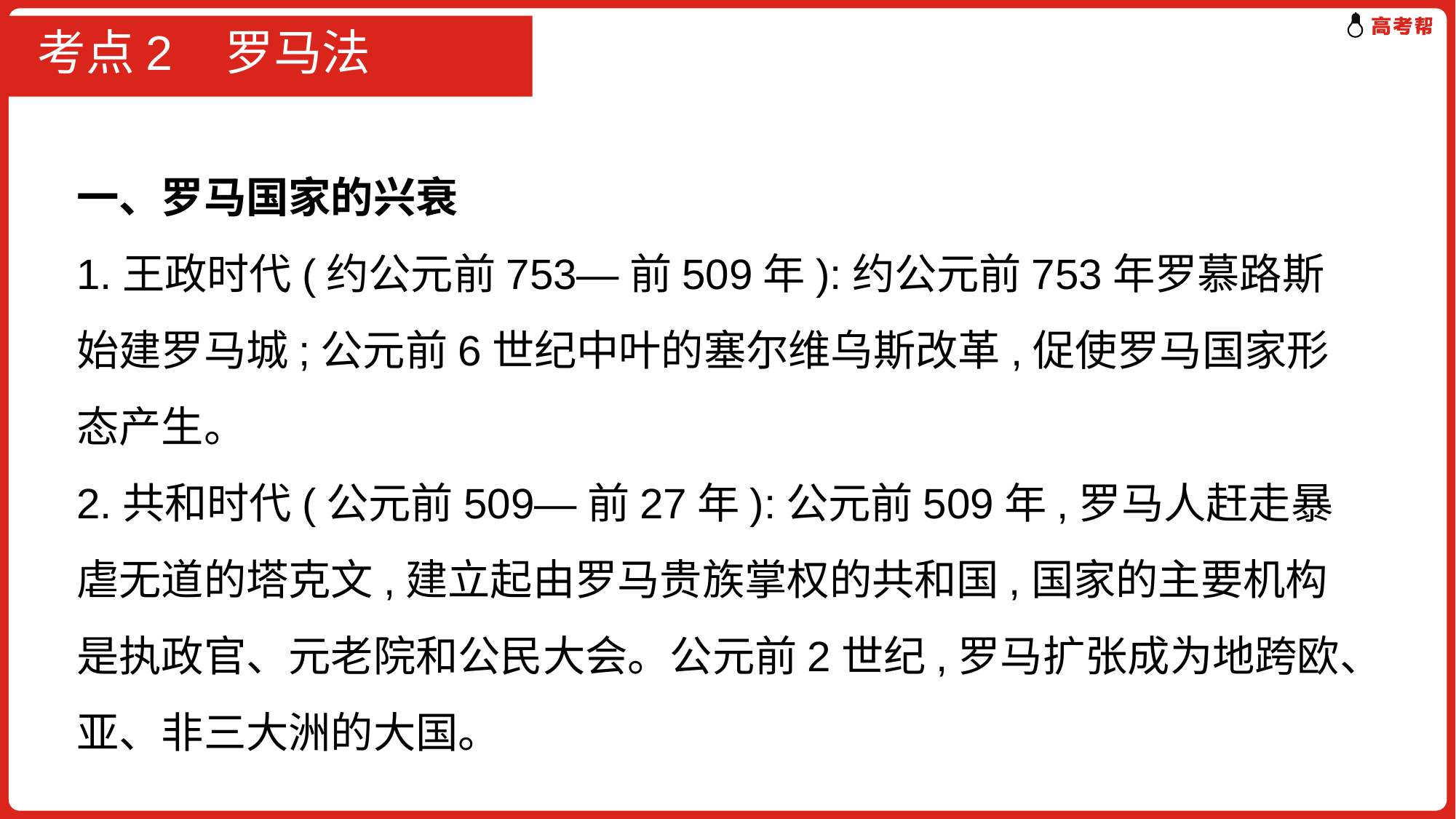

# 考点2   罗马法
一、罗马国家的兴衰
1.王政时代(约公元前753—前509年):约公元前753年罗慕路斯始建罗马城;公元前6世纪中叶的塞尔维乌斯改革,促使罗马国家形态产生。
2.共和时代(公元前509—前27年):公元前509年,罗马人赶走暴虐无道的塔克文,建立起由罗马贵族掌权的共和国,国家的主要机构是执政官、元老院和公民大会。公元前2世纪,罗马扩张成为地跨欧、亚、非三大洲的大国。